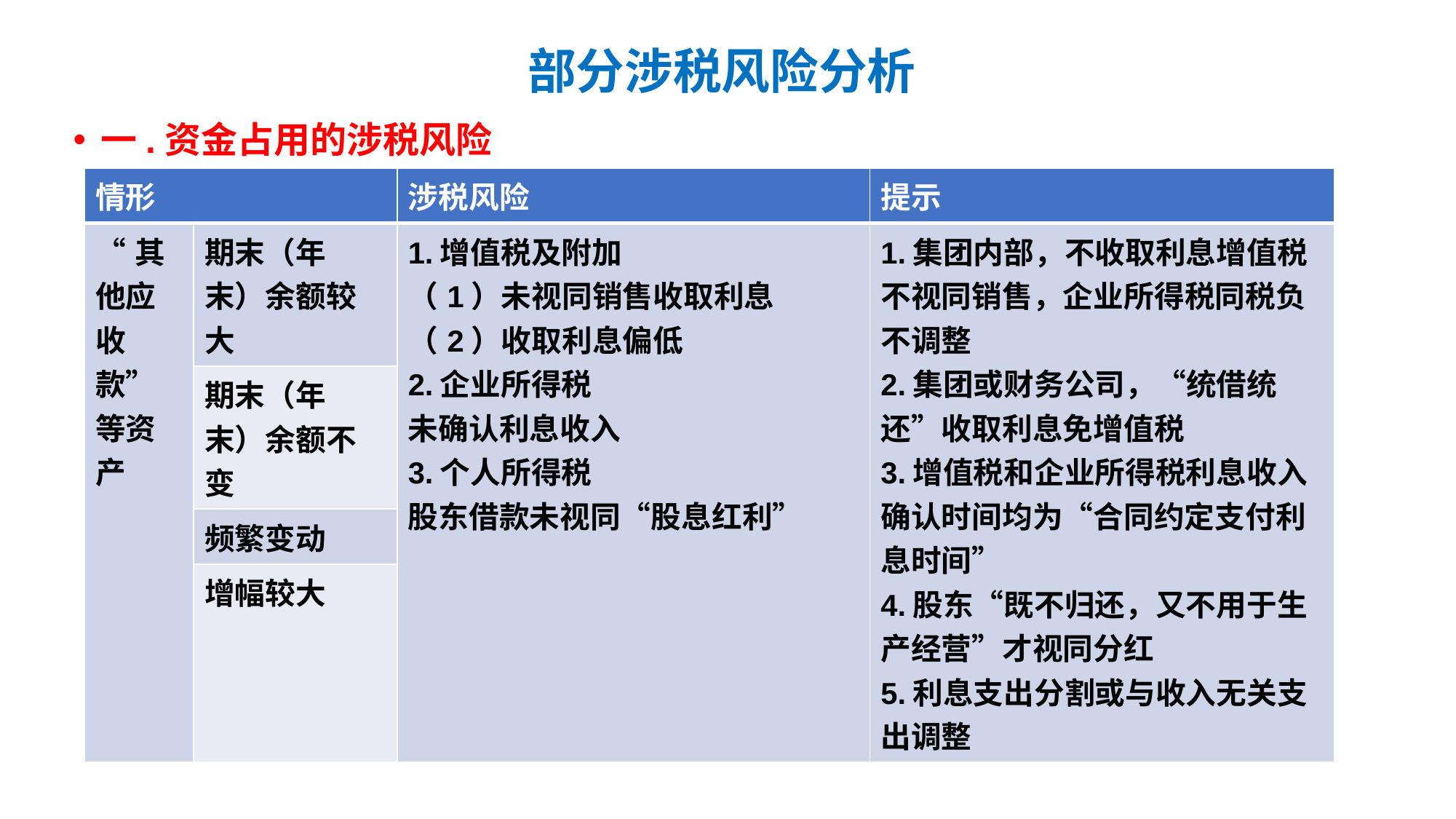

# 部分涉税风险分析
一.资金占用的涉税风险

| 情形 |  | 涉税风险 | 提示 |
| --- | --- | --- | --- |
| “其他应收款”等资产 | 期末（年末）余额较大 | 1.增值税及附加 （1）未视同销售收取利息 （2）收取利息偏低 2.企业所得税 未确认利息收入 3.个人所得税 股东借款未视同“股息红利” | 1.集团内部，不收取利息增值税不视同销售，企业所得税同税负不调整 2.集团或财务公司，“统借统还”收取利息免增值税 3.增值税和企业所得税利息收入确认时间均为“合同约定支付利息时间” 4.股东“既不归还，又不用于生产经营”才视同分红 5.利息支出分割或与收入无关支出调整 |
|  | 期末（年末）余额不变 |  |  |
|  | 频繁变动 |  |  |
|  | 增幅较大 |  |  |